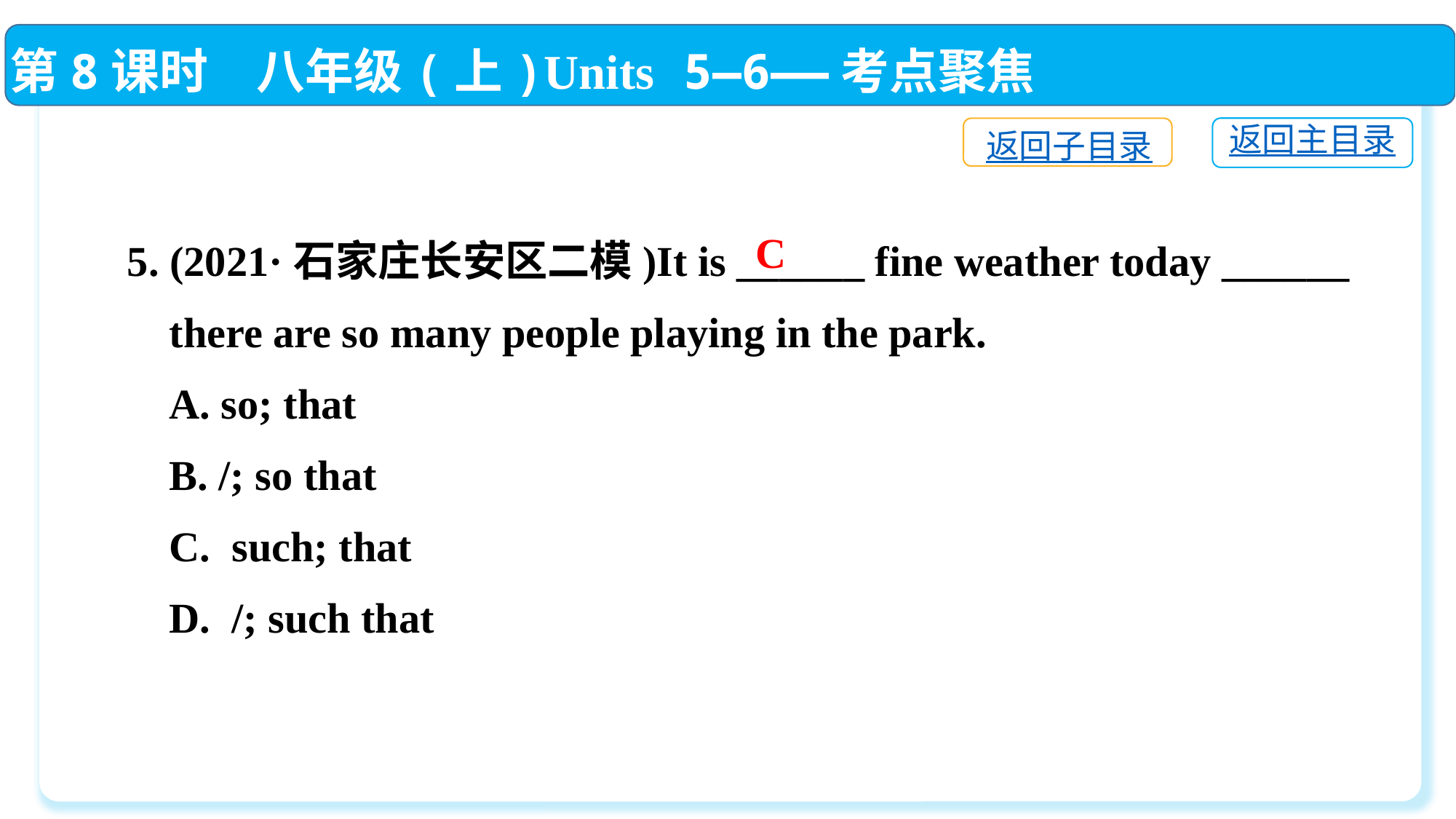

第8课时　八年级(上)Units 5—6——考点聚焦

返回主目录

返回子目录
5. (2021·石家庄长安区二模)It is ______ fine weather today ______
    there are so many people playing in the park.
    A. so; that
    B. /; so that
    C.  such; that
    D.  /; such that

C